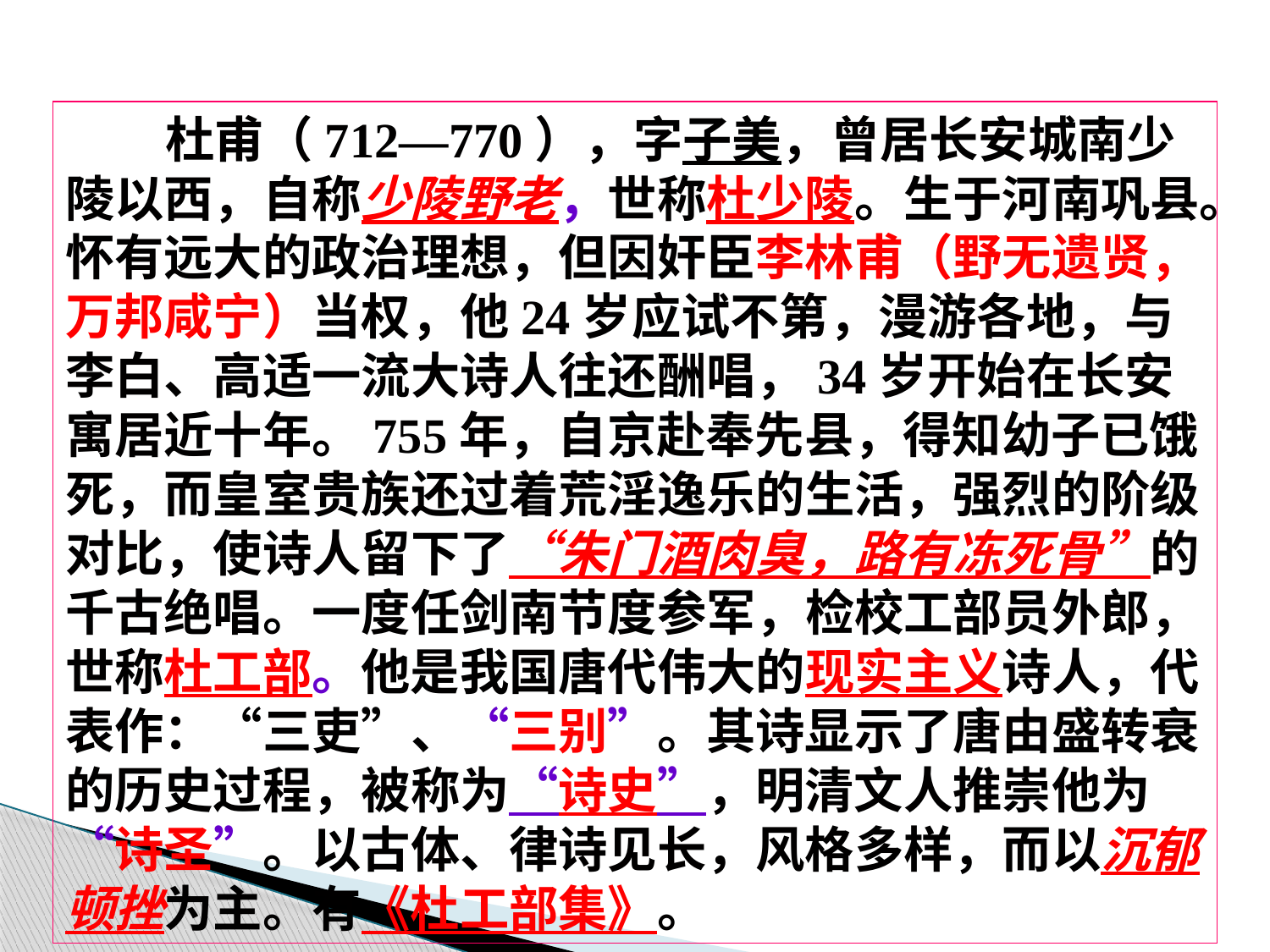

杜甫（712—770），字子美，曾居长安城南少陵以西，自称少陵野老，世称杜少陵。生于河南巩县。怀有远大的政治理想，但因奸臣李林甫（野无遗贤，万邦咸宁）当权，他24岁应试不第，漫游各地，与李白、高适一流大诗人往还酬唱，34岁开始在长安寓居近十年。755年，自京赴奉先县，得知幼子已饿死，而皇室贵族还过着荒淫逸乐的生活，强烈的阶级对比，使诗人留下了“朱门酒肉臭，路有冻死骨”的千古绝唱。一度任剑南节度参军，检校工部员外郎，世称杜工部。他是我国唐代伟大的现实主义诗人，代表作：“三吏”、“三别”。其诗显示了唐由盛转衰的历史过程，被称为“诗史”，明清文人推崇他为“诗圣”。以古体、律诗见长，风格多样，而以沉郁顿挫为主。有《杜工部集》。